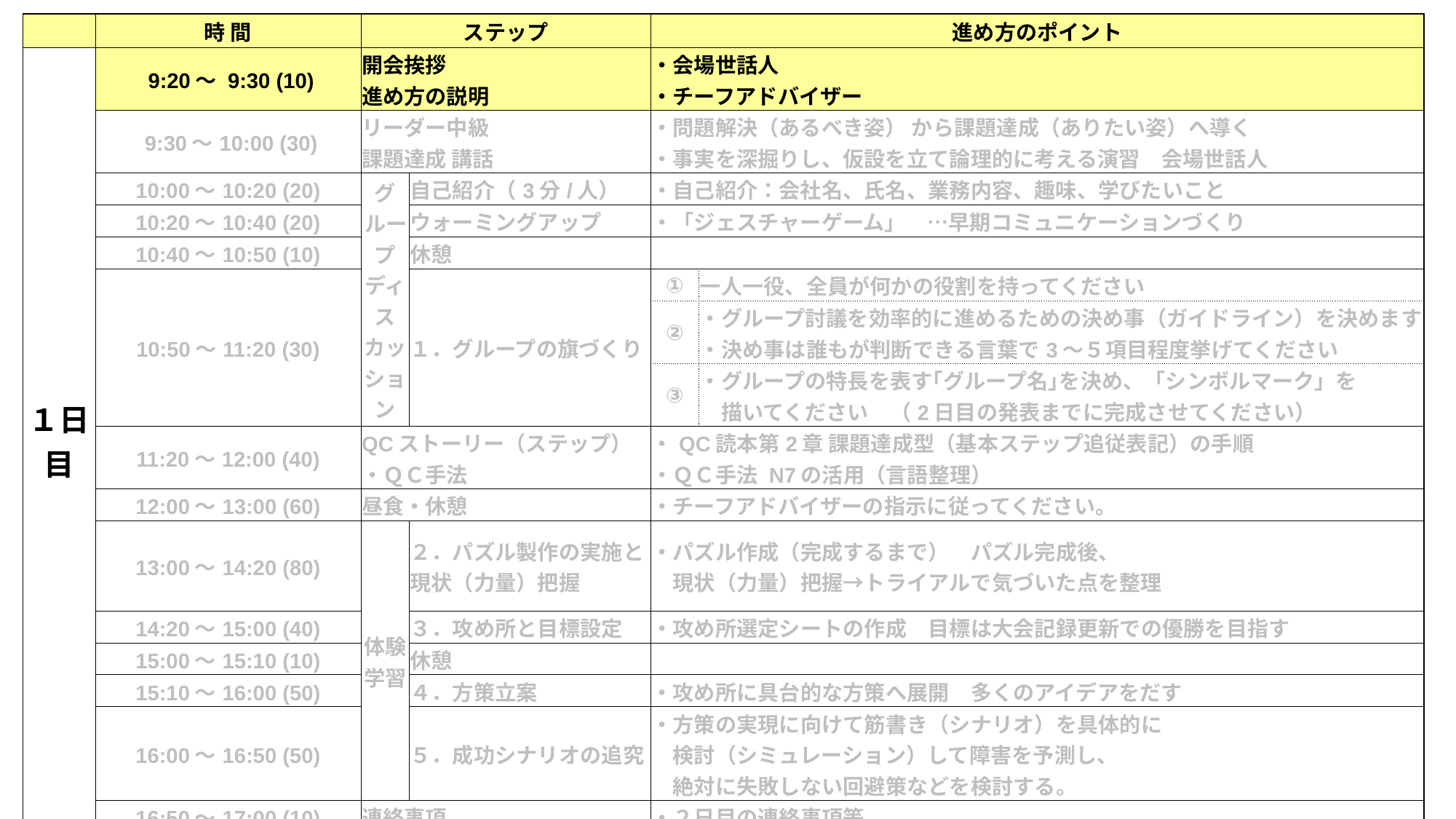

|  | 時 間 | ステップ |  |  |  |  | 進め方のポイント |  |
| --- | --- | --- | --- | --- | --- | --- | --- | --- |
| １日目 | 9:20～ 9:30 (10) | 開会挨拶 進め方の説明 |  |  |  |  | ・会場世話人 ・チーフアドバイザー |  |
|  | 9:30～10:00 (30) | リーダー中級 課題達成 講話 |  |  |  |  | ・問題解決（あるべき姿） から課題達成（ありたい姿）へ導く ・事実を深掘りし、仮設を立て論理的に考える演習　会場世話人 |  |
|  | 10:00～10:20 (20) | グループ ディスカッション | 自己紹介（3分/人） |  |  |  | ・自己紹介：会社名、氏名、業務内容、趣味、学びたいこと |  |
|  | 10:20～10:40 (20) |  | ウォーミングアップ |  |  |  | ・「ジェスチャーゲーム」　…早期コミュニケーションづくり |  |
|  | 10:40～10:50 (10) |  | 休憩 |  |  |  |  |  |
|  | 10:50～11:20 (30) |  | １．グループの旗づくり |  |  |  | ① | 一人一役、全員が何かの役割を持ってください |
|  |  |  |  |  |  |  | ② | ・グループ討議を効率的に進めるための決め事（ガイドライン）を決めます ・決め事は誰もが判断できる言葉で3～５項目程度挙げてください |
|  |  |  |  |  |  |  | ③ | ・グループの特長を表す｢グループ名｣を決め、「シンボルマーク」を 　描いてください　（2日目の発表までに完成させてください） |
|  | 11:20～12:00 (40) | QCストーリー（ステップ） ・ＱＣ手法 |  |  |  |  | ・QC読本第2章 課題達成型（基本ステップ追従表記）の手順 ・ＱＣ手法 N7の活用（言語整理） |  |
|  | 12:00～13:00 (60) | 昼食・休憩 |  |  |  |  | ・チーフアドバイザーの指示に従ってください。 |  |
|  | 13:00～14:20 (80) | 体験学習 | ２．パズル製作の実施と 現状（力量）把握 |  |  |  | ・パズル作成（完成するまで）　パズル完成後、 　現状（力量）把握→トライアルで気づいた点を整理 |  |
|  | 14:20～15:00 (40) |  | ３．攻め所と目標設定 |  |  |  | ・攻め所選定シートの作成　目標は大会記録更新での優勝を目指す |  |
|  | 15:00～15:10 (10) |  | 休憩 |  |  |  |  |  |
|  | 15:10～16:00 (50) |  | ４．方策立案 |  |  |  | ・攻め所に具台的な方策へ展開　多くのアイデアをだす |  |
|  | 16:00～16:50 (50) |  | ５．成功シナリオの追究 |  |  |  | ・方策の実現に向けて筋書き（シナリオ）を具体的に 　検討（シミュレーション）して障害を予測し、 　絶対に失敗しない回避策などを検討する。 |  |
|  | 16:50～17:00 (10) | 連絡事項 |  |  |  |  | ・２日目の連絡事項等 |  |